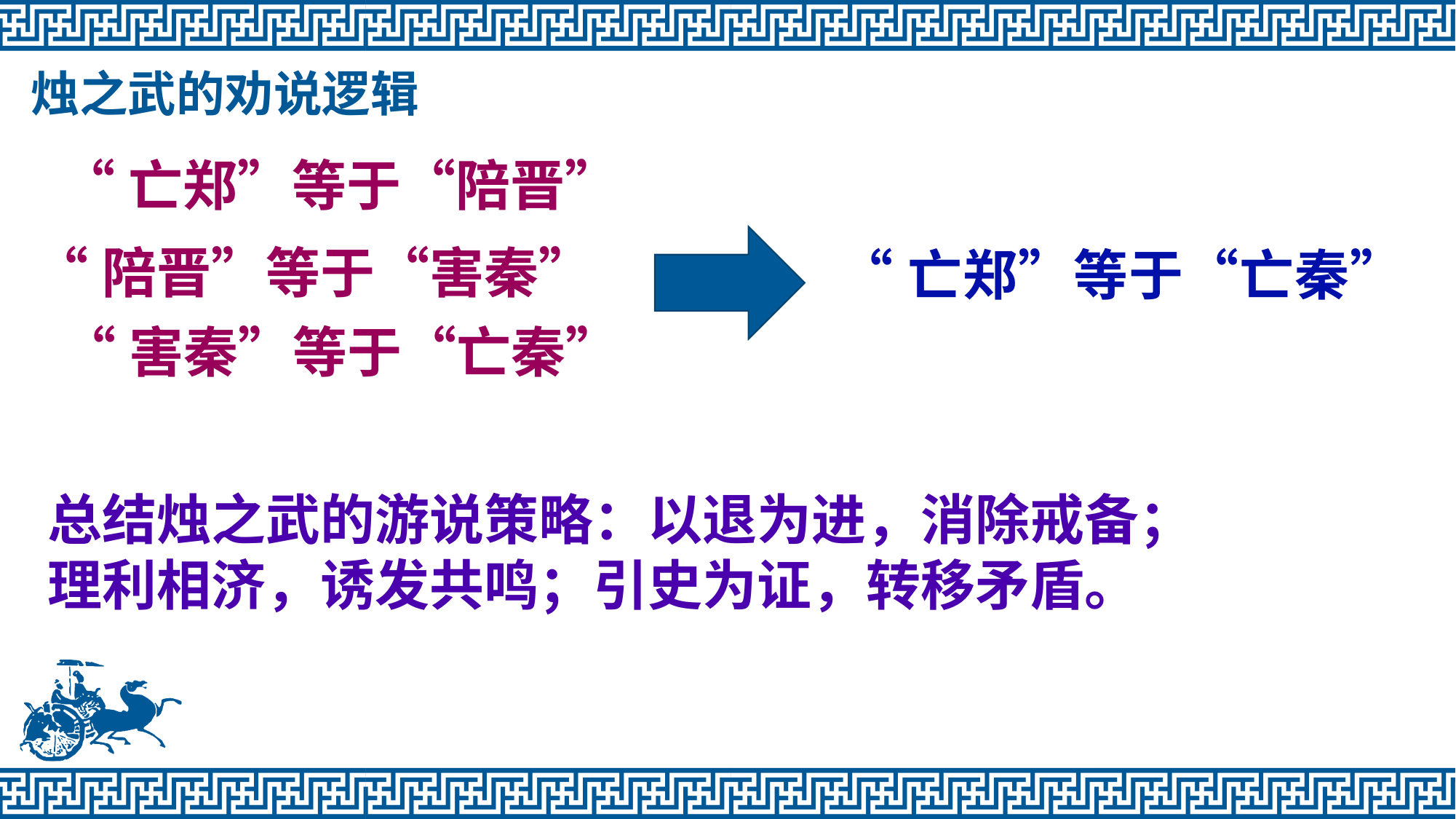

烛之武的劝说逻辑
“亡郑”等于“陪晋”

“陪晋”等于“害秦”
“亡郑”等于“亡秦”
“害秦”等于“亡秦”
总结烛之武的游说策略：以退为进，消除戒备；理利相济，诱发共鸣；引史为证，转移矛盾。